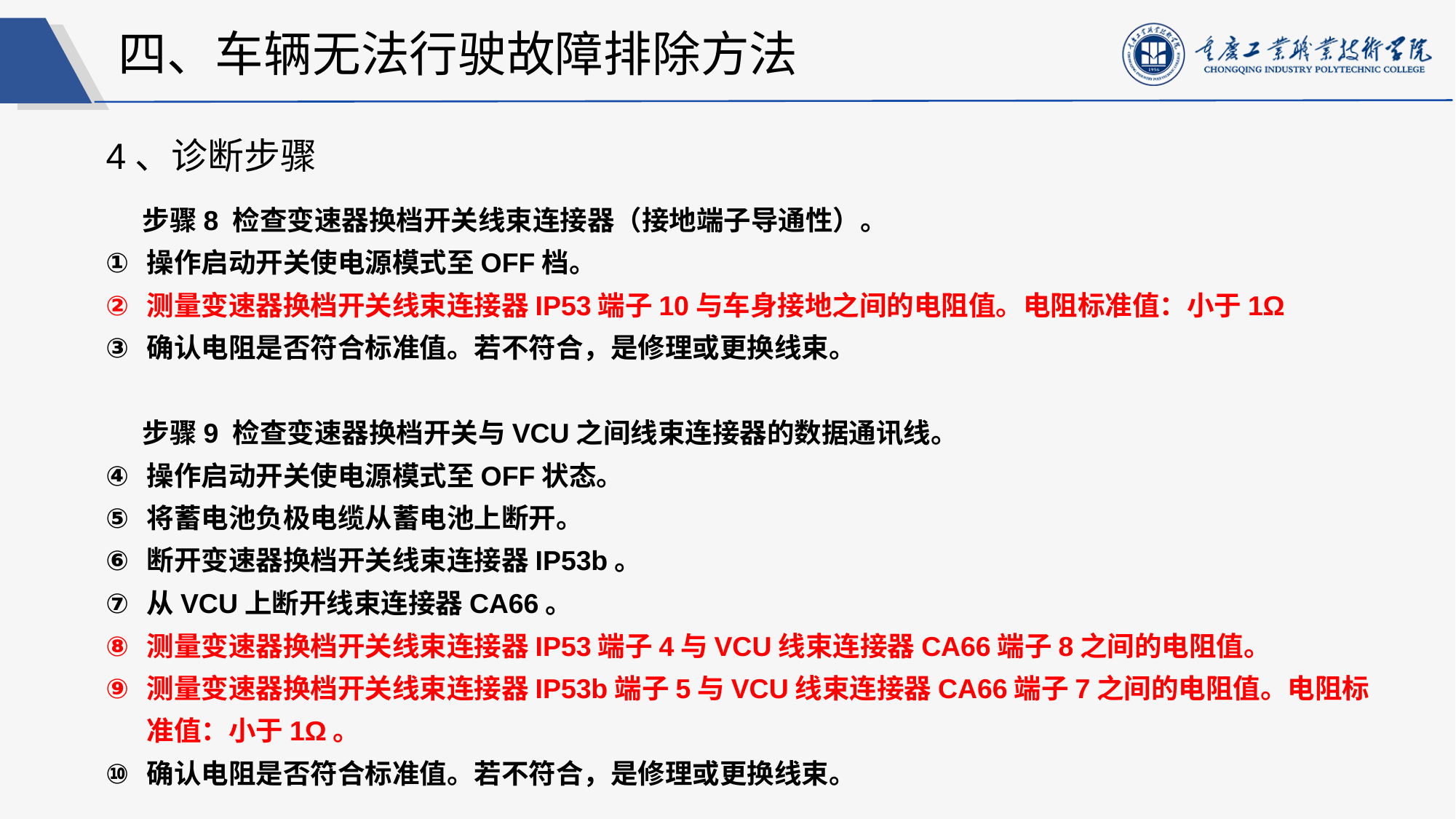

四、车辆无法行驶故障排除方法
4、诊断步骤
步骤8 检查变速器换档开关线束连接器（接地端子导通性）。
操作启动开关使电源模式至OFF档。
测量变速器换档开关线束连接器IP53端子10与车身接地之间的电阻值。电阻标准值：小于1Ω
确认电阻是否符合标准值。若不符合，是修理或更换线束。

步骤9 检查变速器换档开关与VCU之间线束连接器的数据通讯线。
操作启动开关使电源模式至OFF状态。
将蓄电池负极电缆从蓄电池上断开。
断开变速器换档开关线束连接器IP53b。
从VCU上断开线束连接器CA66。
测量变速器换档开关线束连接器IP53端子4与VCU线束连接器CA66端子8之间的电阻值。
测量变速器换档开关线束连接器IP53b端子5与VCU线束连接器CA66端子7之间的电阻值。电阻标准值：小于1Ω。
确认电阻是否符合标准值。若不符合，是修理或更换线束。